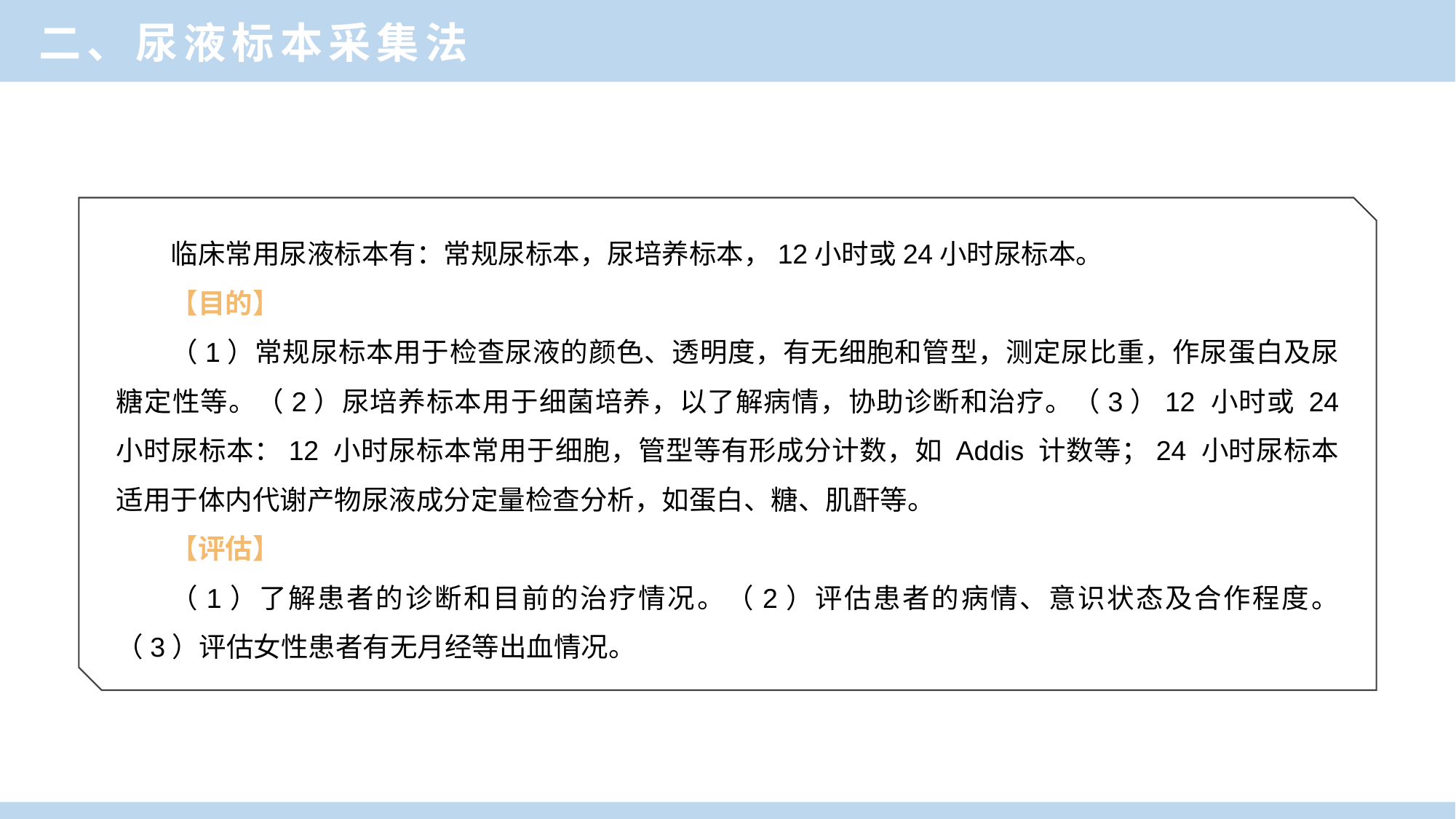

二、尿液标本采集法

临床常用尿液标本有：常规尿标本，尿培养标本，12小时或24小时尿标本。
【目的】
（1）常规尿标本用于检查尿液的颜色、透明度，有无细胞和管型，测定尿比重，作尿蛋白及尿糖定性等。（2）尿培养标本用于细菌培养，以了解病情，协助诊断和治疗。（3）12 小时或 24 小时尿标本：12 小时尿标本常用于细胞，管型等有形成分计数，如 Addis 计数等；24 小时尿标本适用于体内代谢产物尿液成分定量检查分析，如蛋白、糖、肌酐等。
【评估】
（1）了解患者的诊断和目前的治疗情况。（2）评估患者的病情、意识状态及合作程度。（3）评估女性患者有无月经等出血情况。